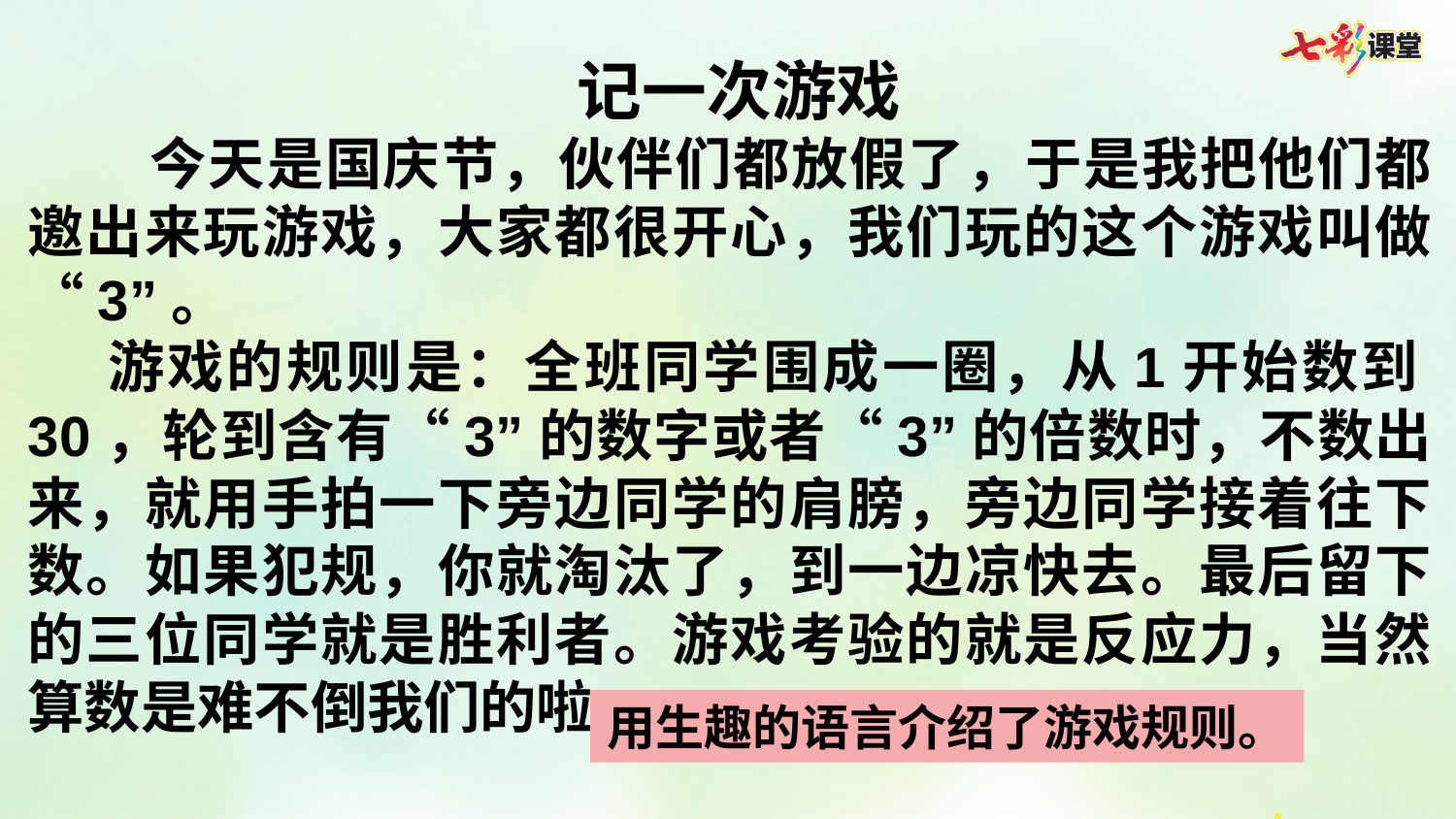

记一次游戏
         今天是国庆节，伙伴们都放假了，于是我把他们都邀出来玩游戏，大家都很开心，我们玩的这个游戏叫做“3”。
    游戏的规则是：全班同学围成一圈，从1开始数到30，轮到含有“3”的数字或者“3”的倍数时，不数出来，就用手拍一下旁边同学的肩膀，旁边同学接着往下数。如果犯规，你就淘汰了，到一边凉快去。最后留下的三位同学就是胜利者。游戏考验的就是反应力，当然算数是难不倒我们的啦。
用生趣的语言介绍了游戏规则。